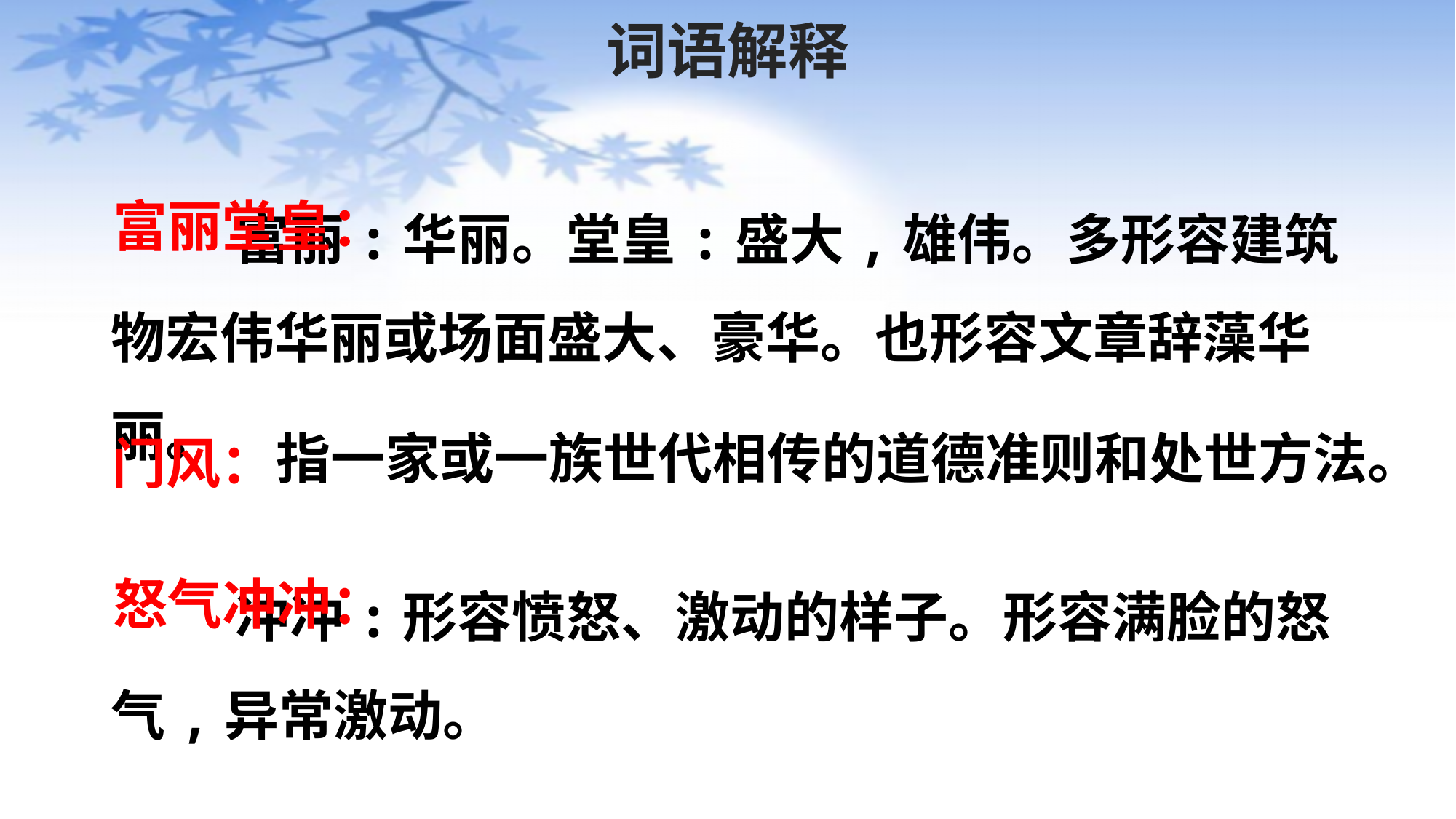

# 词语解释
         富丽:华丽。堂皇:盛大,雄伟。多形容建筑物宏伟华丽或场面盛大、豪华。也形容文章辞藻华丽。
富丽堂皇：
指一家或一族世代相传的道德准则和处世方法。
门风：
         冲冲:形容愤怒、激动的样子。形容满脸的怒气,异常激动。
怒气冲冲：